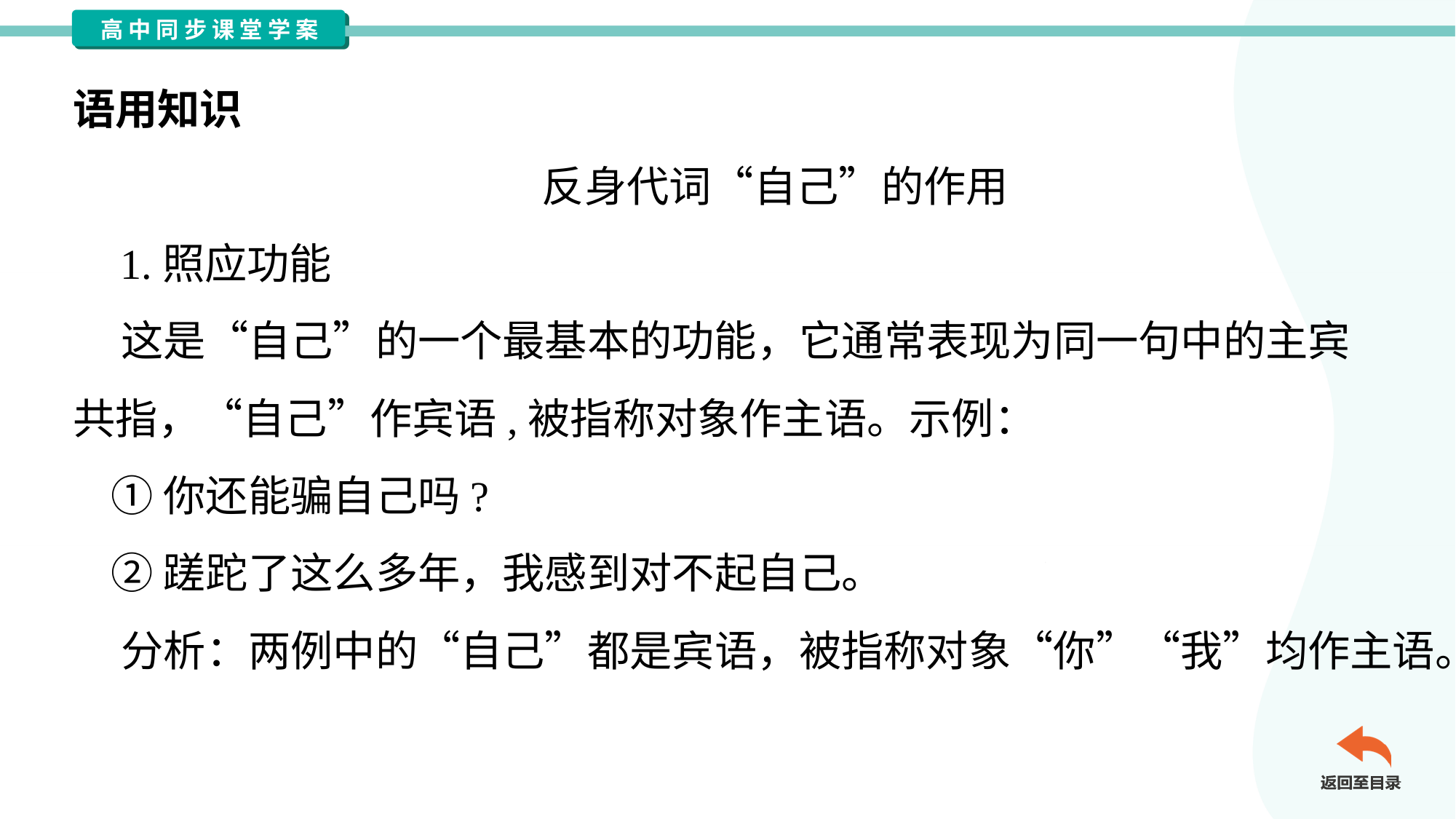

语用知识
反身代词“自己”的作用
    1.照应功能
    这是“自己”的一个最基本的功能，它通常表现为同一句中的主宾
共指，“自己”作宾语,被指称对象作主语。示例：
    ①你还能骗自己吗?
    ②蹉跎了这么多年，我感到对不起自己。
    分析：两例中的“自己”都是宾语，被指称对象“你”“我”均作主语。